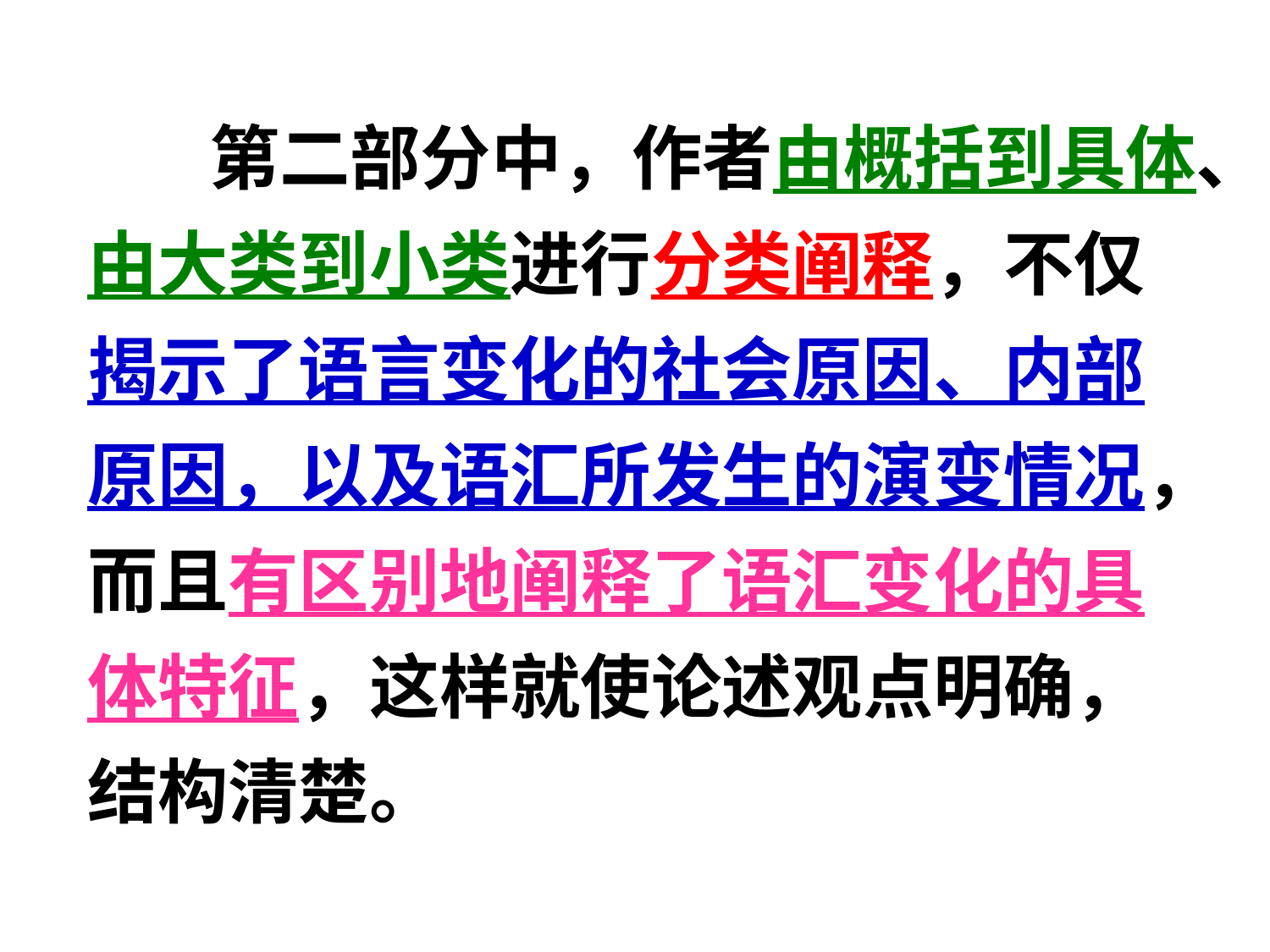

# 第二部分中，作者由概括到具体、由大类到小类进行分类阐释，不仅揭示了语言变化的社会原因、内部原因，以及语汇所发生的演变情况，而且有区别地阐释了语汇变化的具体特征，这样就使论述观点明确，结构清楚。